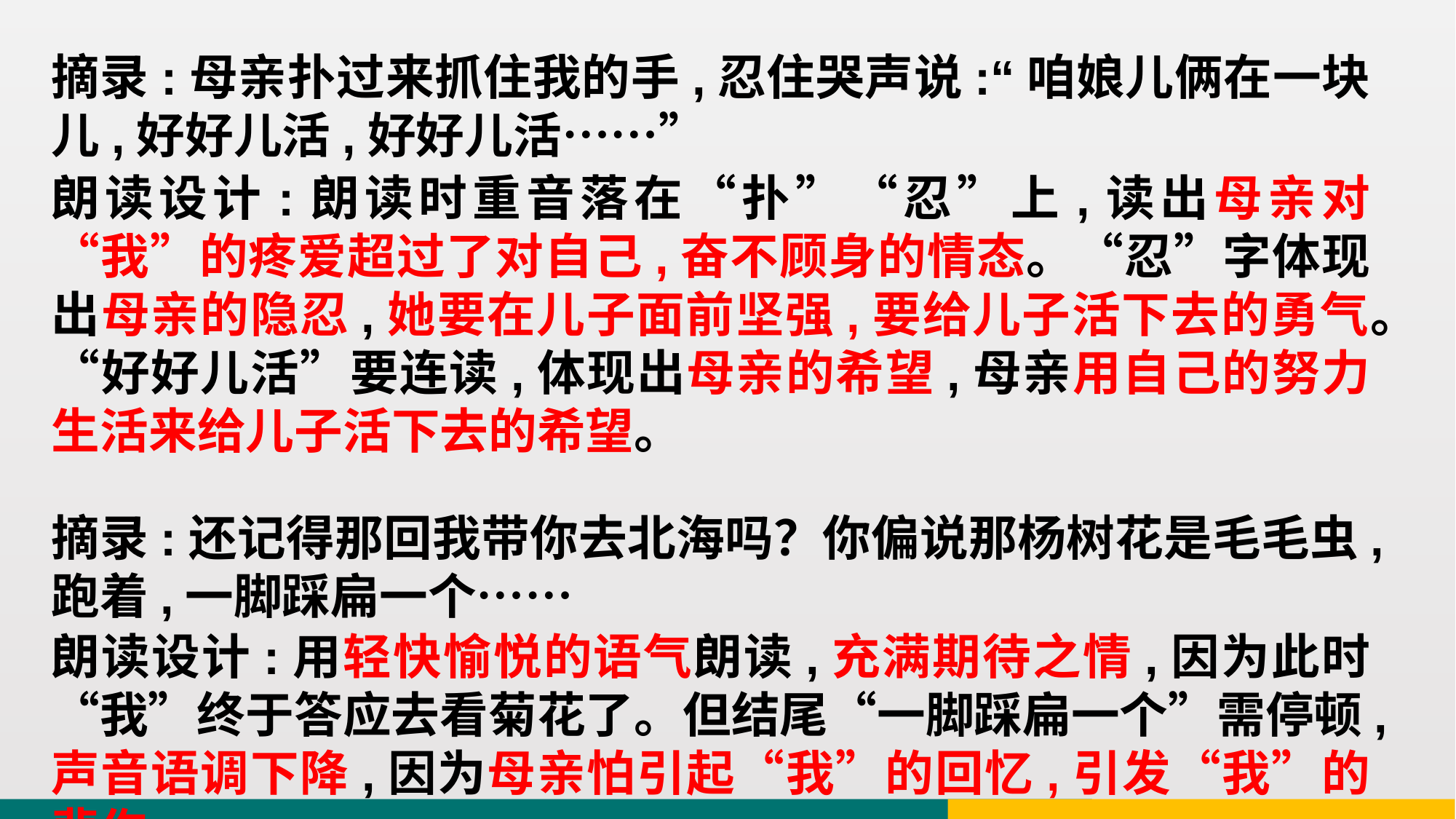

摘录:母亲扑过来抓住我的手,忍住哭声说:“咱娘儿俩在一块儿,好好儿活,好好儿活……”
朗读设计:朗读时重音落在“扑”“忍”上,读出母亲对“我”的疼爱超过了对自己,奋不顾身的情态。“忍”字体现出母亲的隐忍,她要在儿子面前坚强,要给儿子活下去的勇气。“好好儿活”要连读,体现出母亲的希望,母亲用自己的努力生活来给儿子活下去的希望。
摘录:还记得那回我带你去北海吗？你偏说那杨树花是毛毛虫,跑着,一脚踩扁一个……
朗读设计:用轻快愉悦的语气朗读,充满期待之情,因为此时“我”终于答应去看菊花了。但结尾“一脚踩扁一个”需停顿,声音语调下降,因为母亲怕引起“我”的回忆,引发“我”的悲伤。